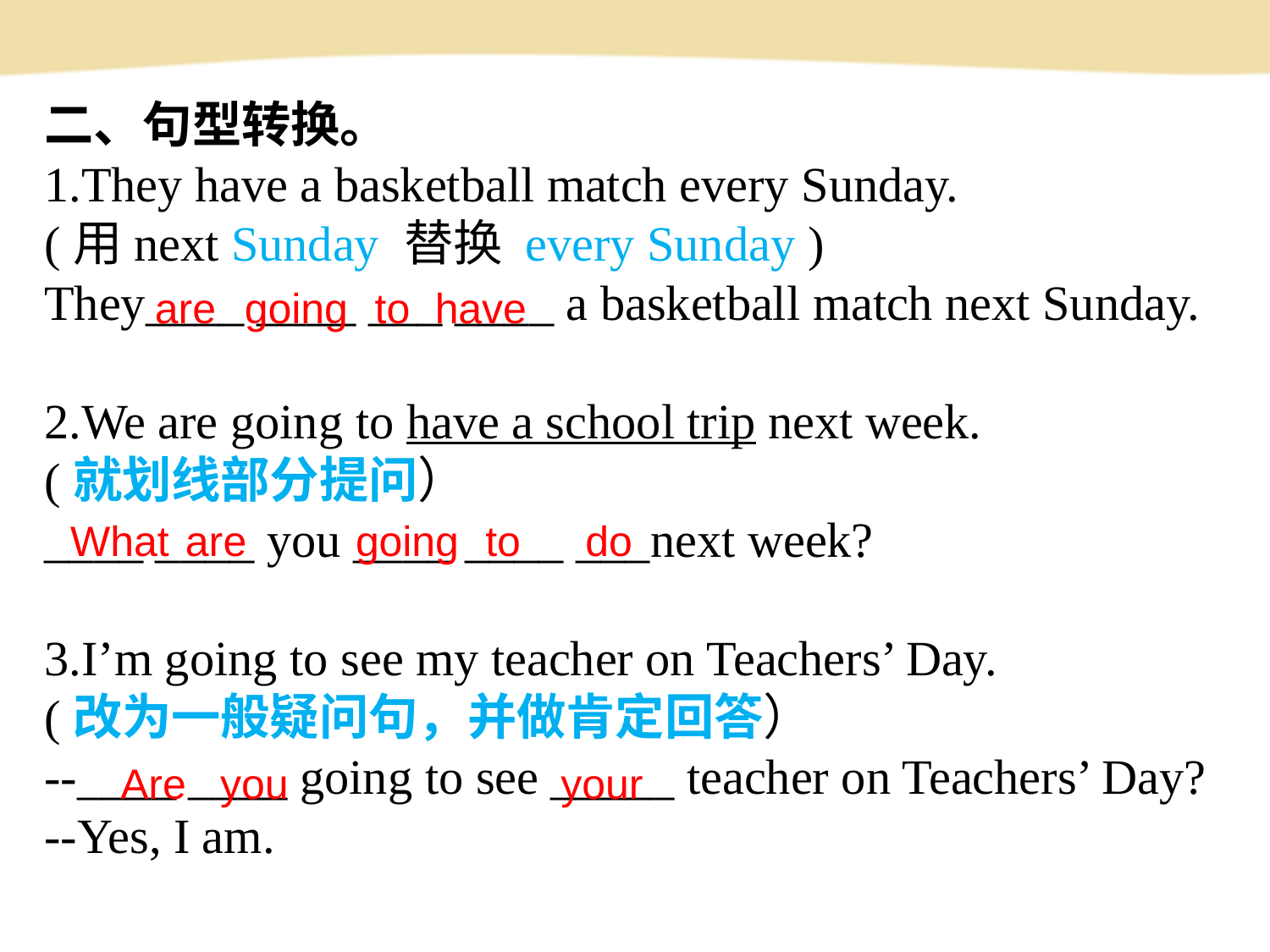

二、句型转换。
1.They have a basketball match every Sunday.
(用next Sunday 替换 every Sunday )
They____ ____ ___ ____ a basketball match next Sunday.
2.We are going to have a school trip next week.
(就划线部分提问）
____ ____ you ____ ____ ___next week?
3.I’m going to see my teacher on Teachers’ Day.
(改为一般疑问句，并做肯定回答）
--____ ____ going to see _____ teacher on Teachers’ Day?
--Yes, I am.
are
going
to
have
What
are
going
to
do

Are
you
your